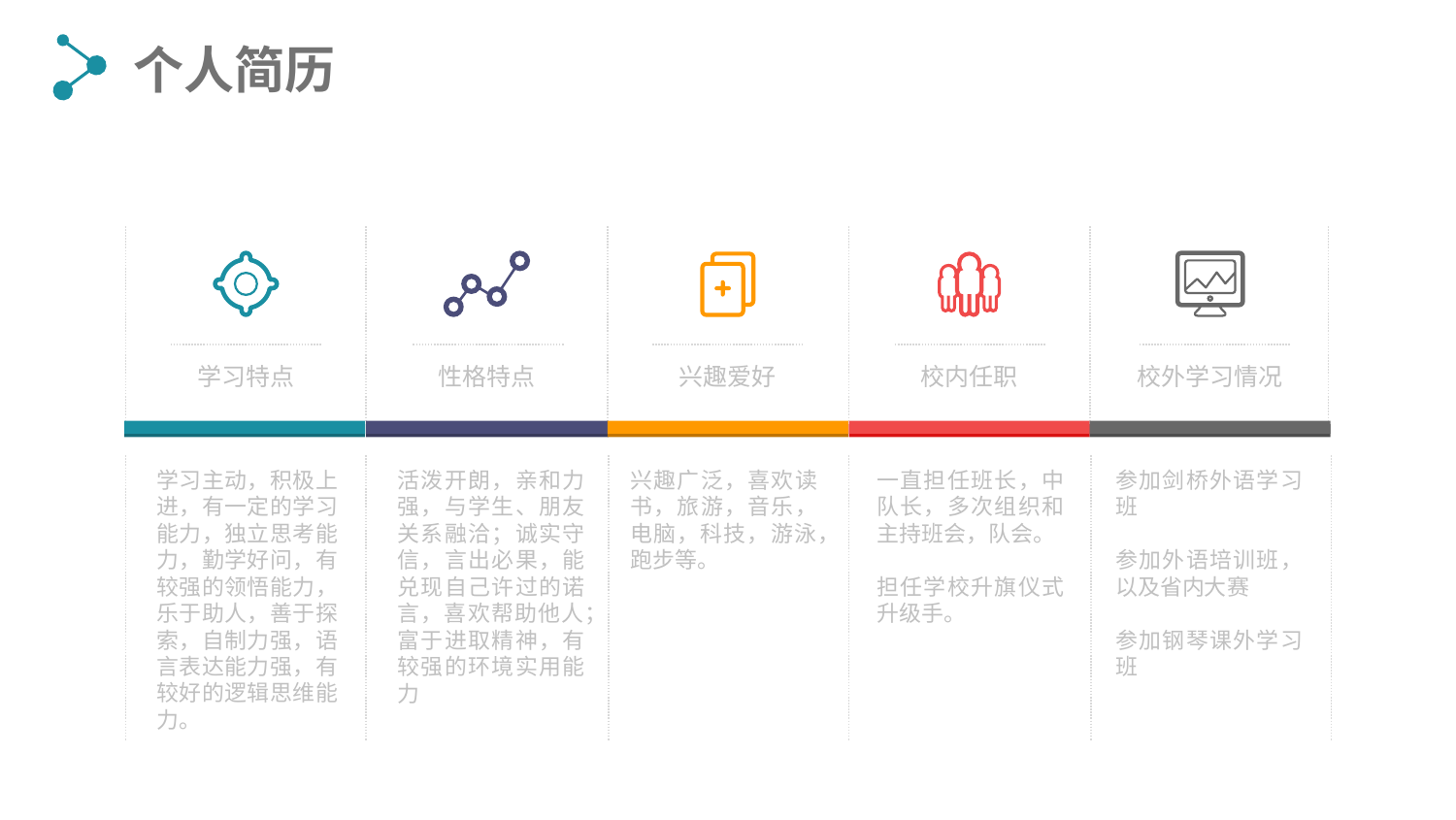

个人简历

学习特点
性格特点
兴趣爱好
校内任职
校外学习情况

学习主动，积极上进，有一定的学习能力，独立思考能力，勤学好问，有较强的领悟能力，乐于助人，善于探索，自制力强，语言表达能力强，有较好的逻辑思维能力。
活泼开朗，亲和力强，与学生、朋友关系融洽；诚实守信，言出必果，能兑现自己许过的诺言，喜欢帮助他人；富于进取精神，有较强的环境实用能力
兴趣广泛，喜欢读书，旅游，音乐，电脑，科技，游泳，跑步等。
一直担任班长，中队长，多次组织和主持班会，队会。

担任学校升旗仪式升级手。
参加剑桥外语学习班

参加外语培训班，以及省内大赛

参加钢琴课外学习班